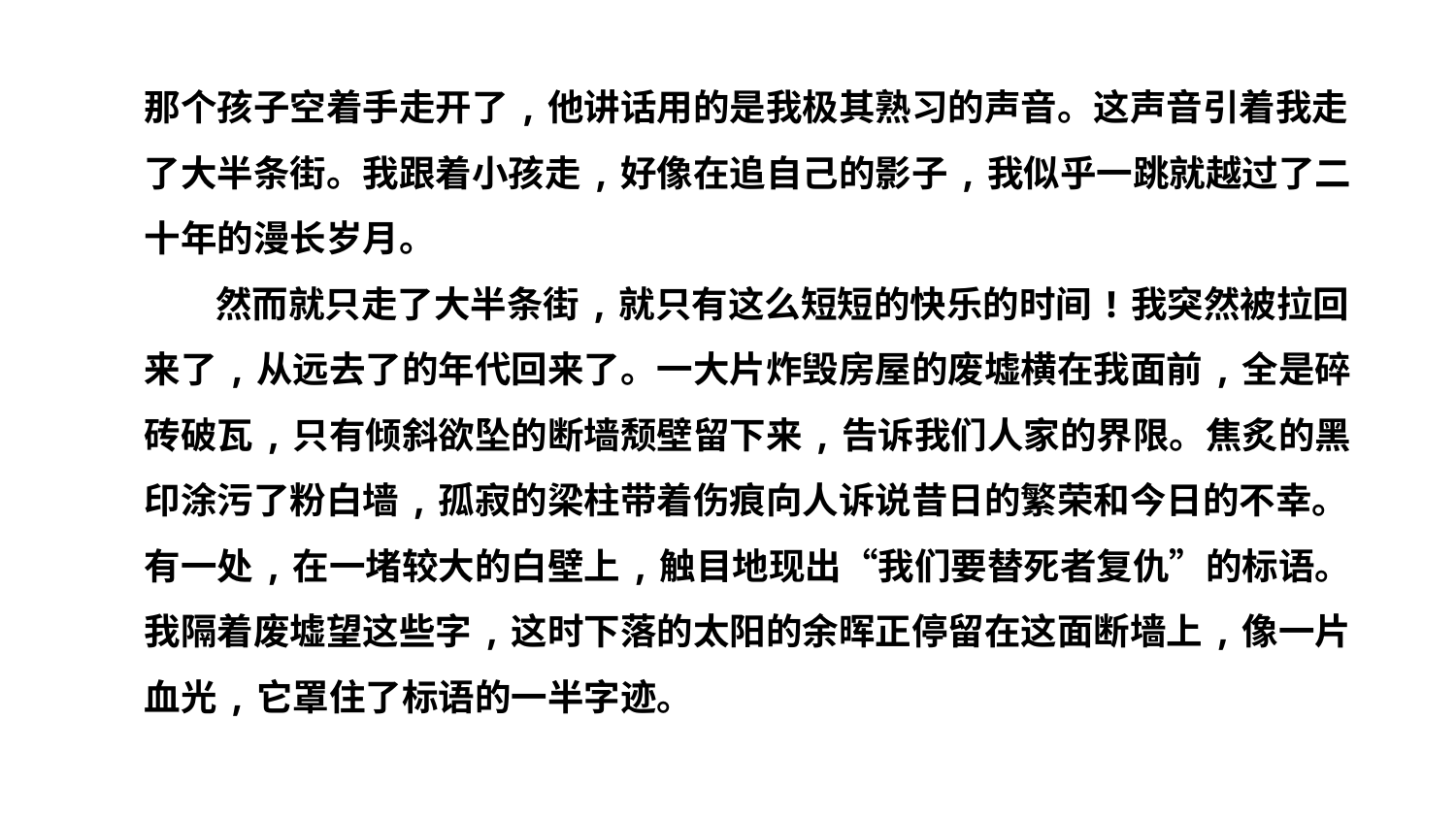

那个孩子空着手走开了,他讲话用的是我极其熟习的声音。这声音引着我走了大半条街。我跟着小孩走,好像在追自己的影子,我似乎一跳就越过了二十年的漫长岁月。
然而就只走了大半条街,就只有这么短短的快乐的时间!我突然被拉回来了,从远去了的年代回来了。一大片炸毁房屋的废墟横在我面前,全是碎砖破瓦,只有倾斜欲坠的断墙颓壁留下来,告诉我们人家的界限。焦炙的黑印涂污了粉白墙,孤寂的梁柱带着伤痕向人诉说昔日的繁荣和今日的不幸。有一处,在一堵较大的白壁上,触目地现出“我们要替死者复仇”的标语。我隔着废墟望这些字,这时下落的太阳的余晖正停留在这面断墙上,像一片血光,它罩住了标语的一半字迹。